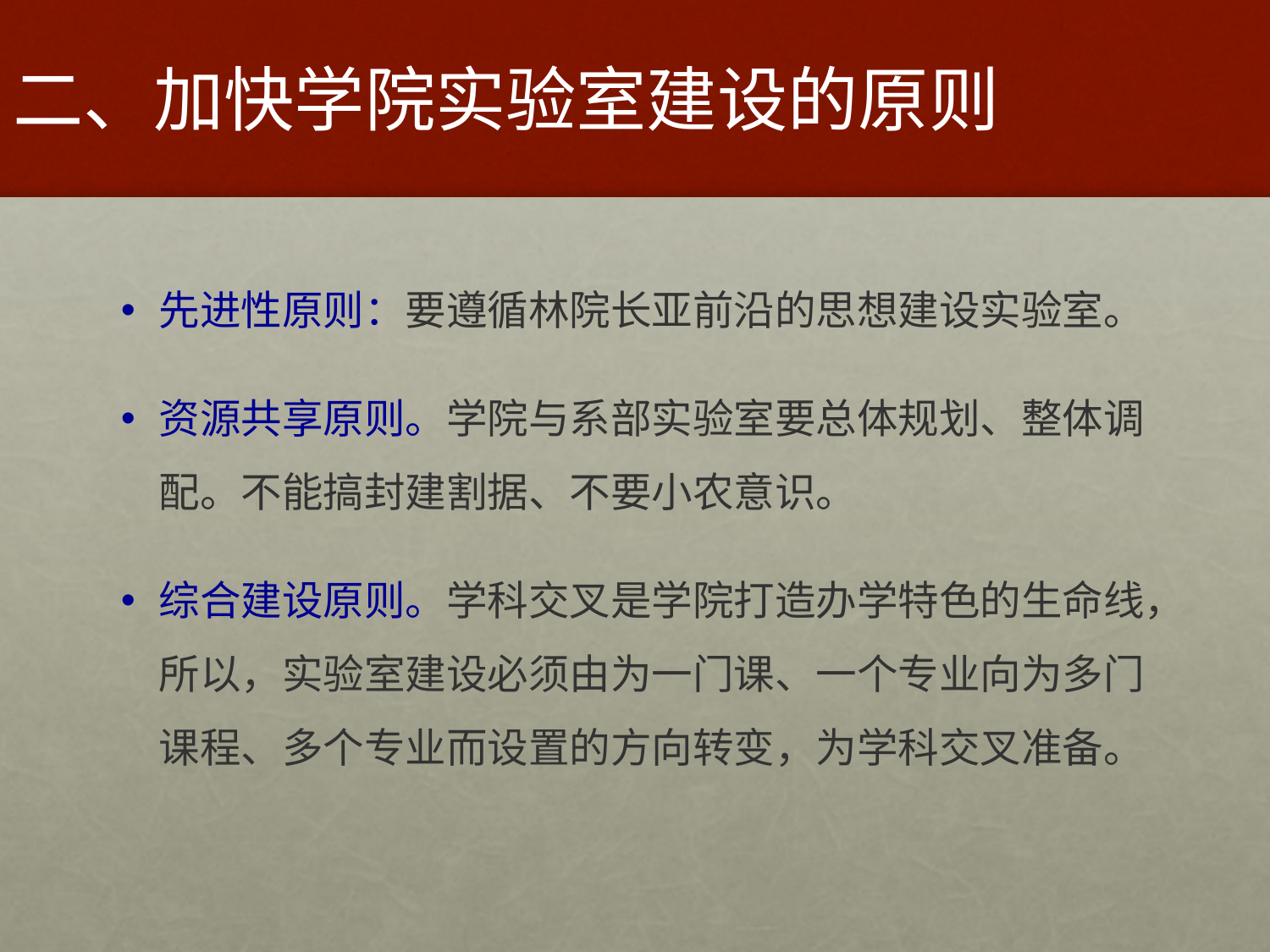

# 二、加快学院实验室建设的原则
先进性原则：要遵循林院长亚前沿的思想建设实验室。
资源共享原则。学院与系部实验室要总体规划、整体调配。不能搞封建割据、不要小农意识。
综合建设原则。学科交叉是学院打造办学特色的生命线，所以，实验室建设必须由为一门课、一个专业向为多门课程、多个专业而设置的方向转变，为学科交叉准备。